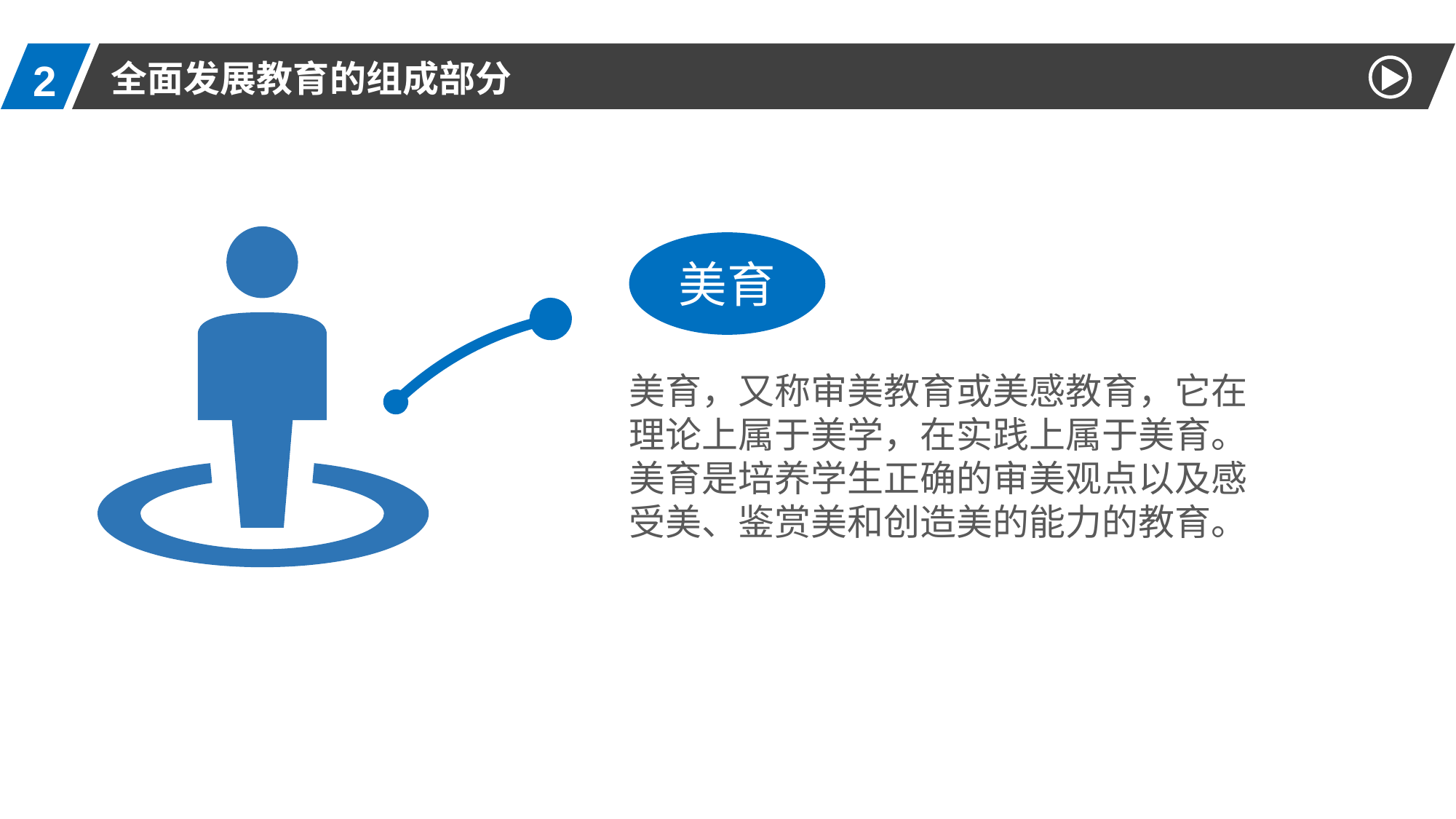

2
全面发展教育的组成部分

美育
美育，又称审美教育或美感教育，它在理论上属于美学，在实践上属于美育。美育是培养学生正确的审美观点以及感受美、鉴赏美和创造美的能力的教育。